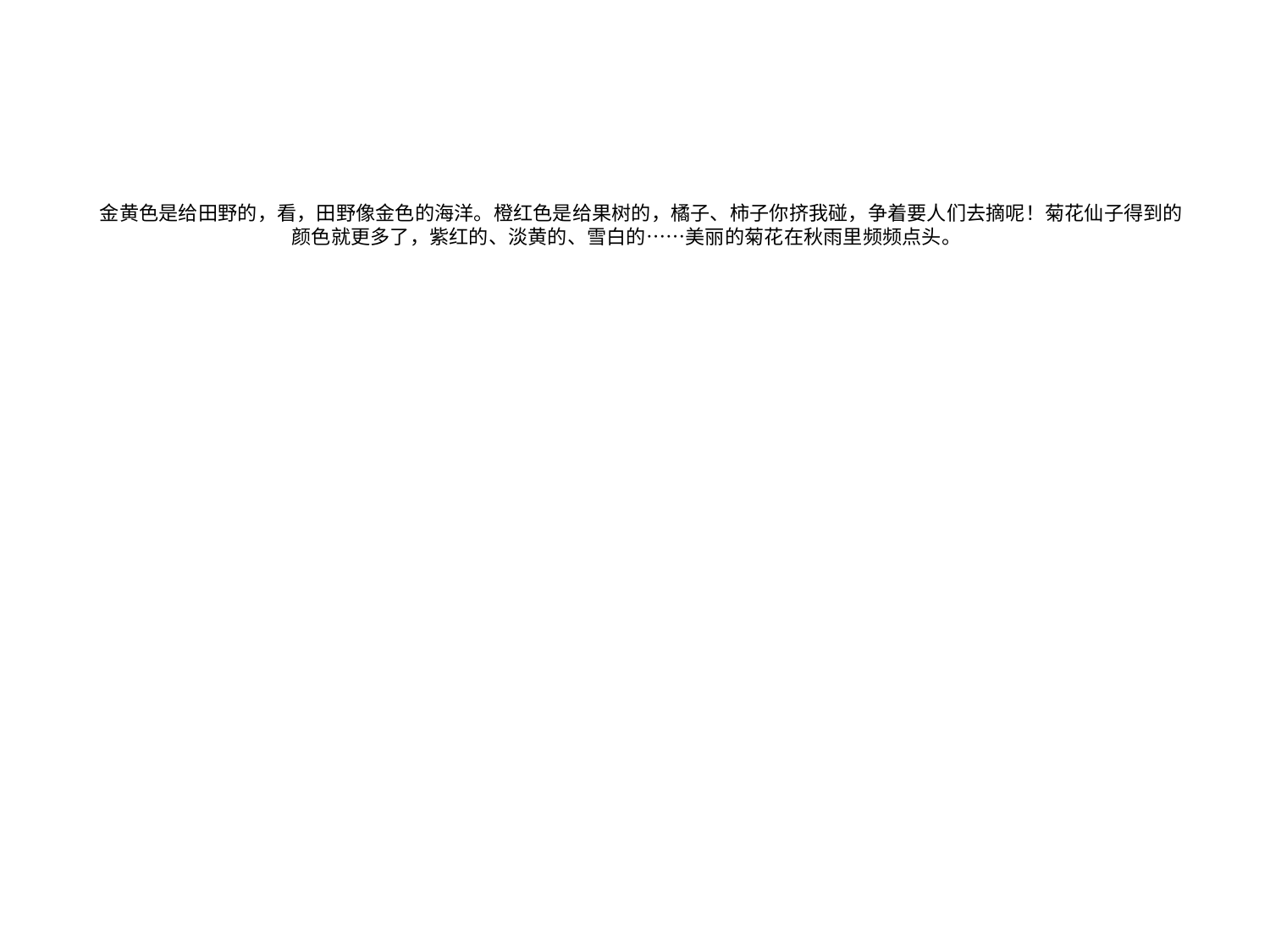

# 金黄色是给田野的，看，田野像金色的海洋。橙红色是给果树的，橘子、柿子你挤我碰，争着要人们去摘呢！菊花仙子得到的颜色就更多了，紫红的、淡黄的、雪白的……美丽的菊花在秋雨里频频点头。